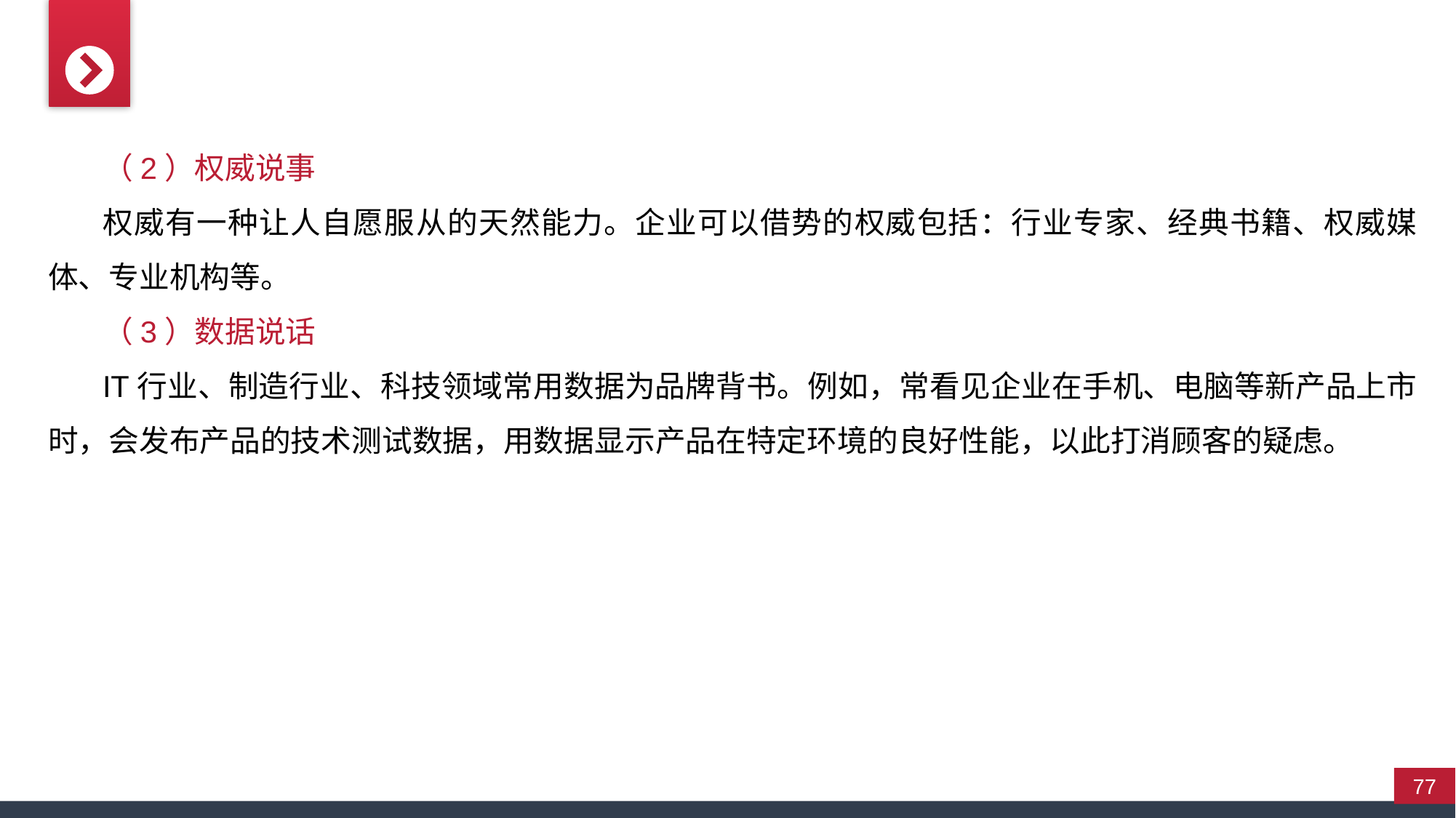

（2）权威说事
权威有一种让人自愿服从的天然能力。企业可以借势的权威包括：行业专家、经典书籍、权威媒体、专业机构等。
（3）数据说话
IT行业、制造行业、科技领域常用数据为品牌背书。例如，常看见企业在手机、电脑等新产品上市时，会发布产品的技术测试数据，用数据显示产品在特定环境的良好性能，以此打消顾客的疑虑。